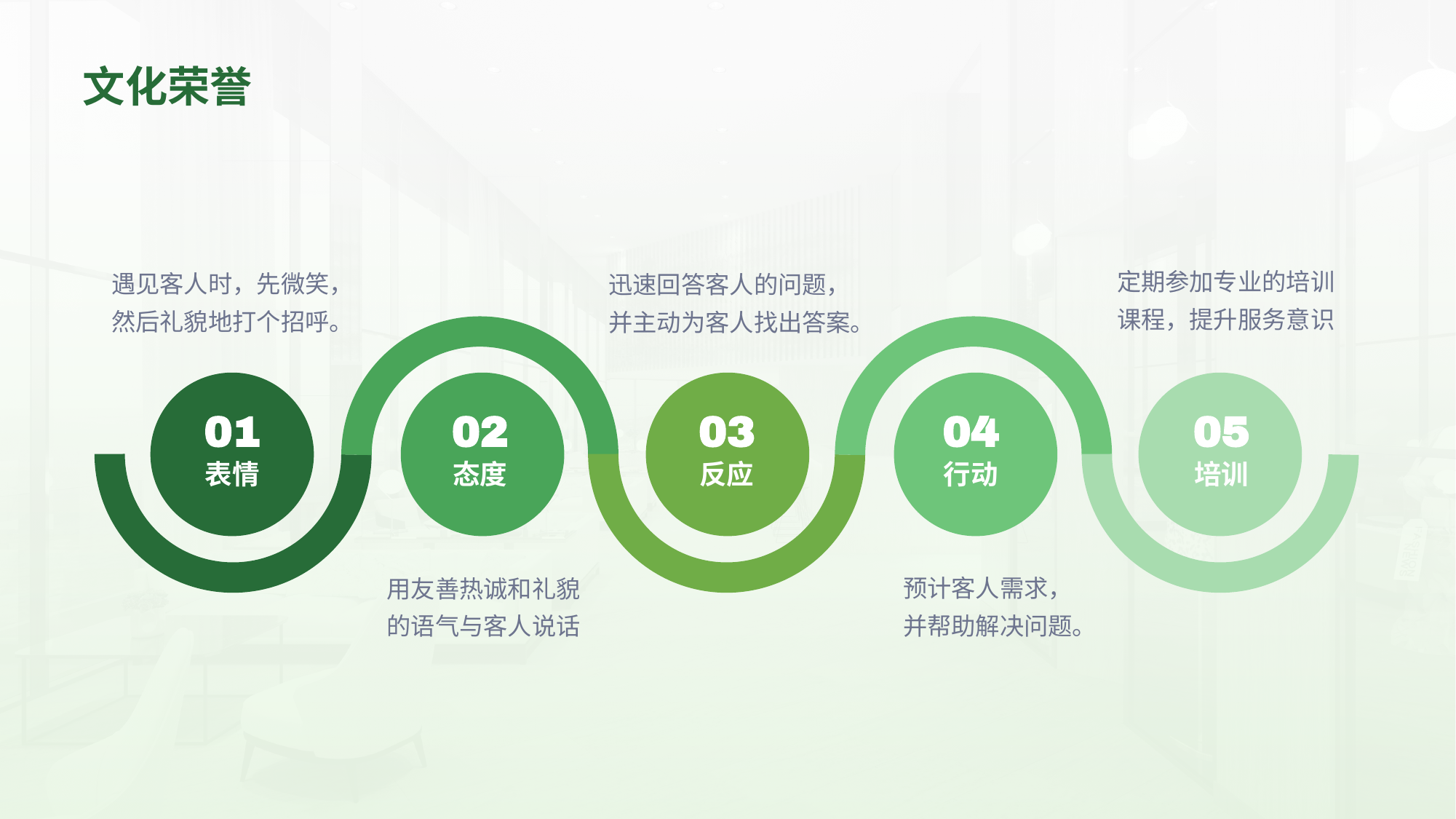

文化荣誉
定期参加专业的培训课程，提升服务意识
遇见客人时，先微笑，然后礼貌地打个招呼。
迅速回答客人的问题，并主动为客人找出答案。

01
表情
02
态度
03
反应
04
行动
05
培训
预计客人需求，
并帮助解决问题。
用友善热诚和礼貌
的语气与客人说话